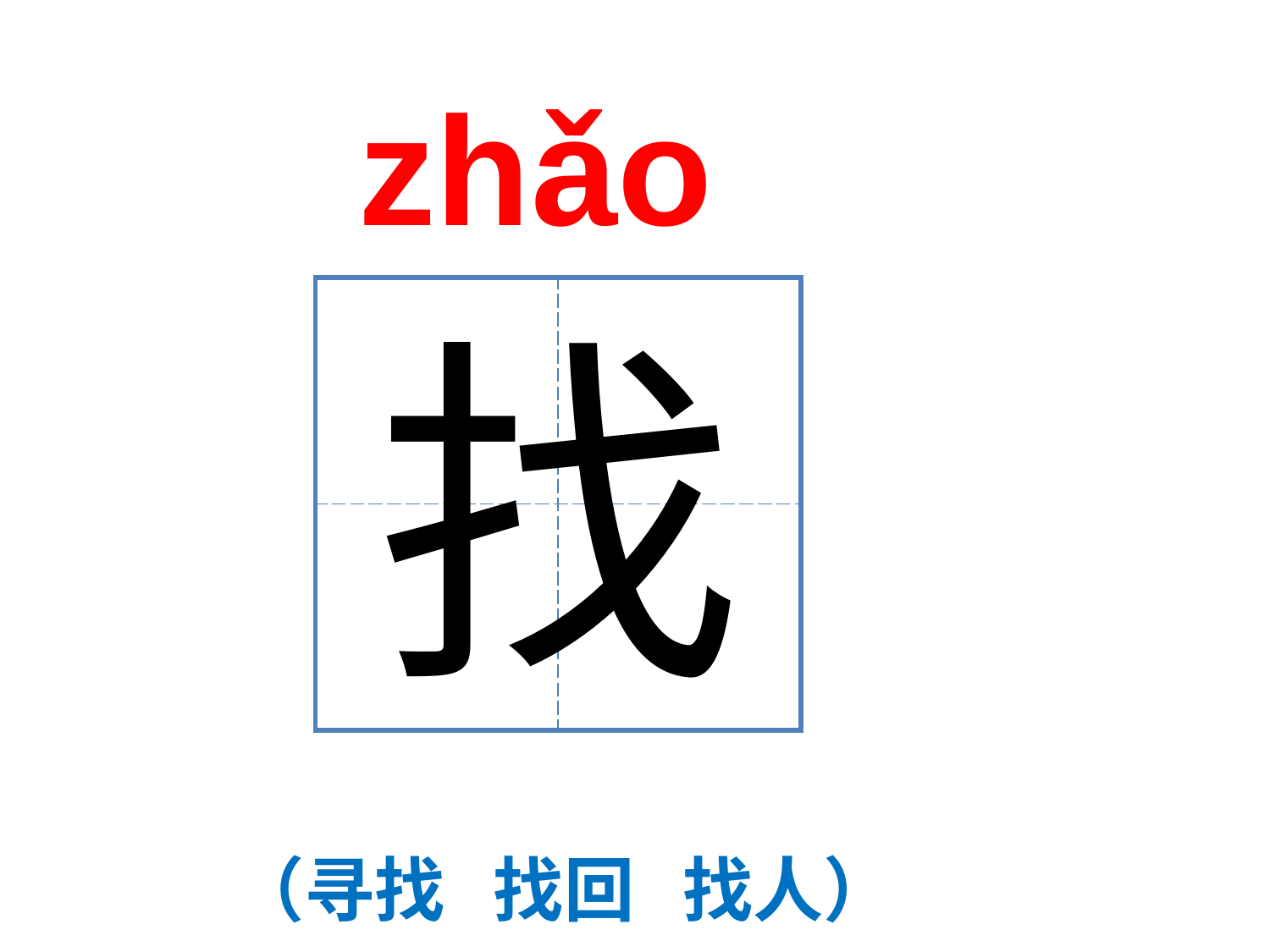

zhǎo
|  |  |
| --- | --- |
|  |  |
找
（寻找   找回   找人）